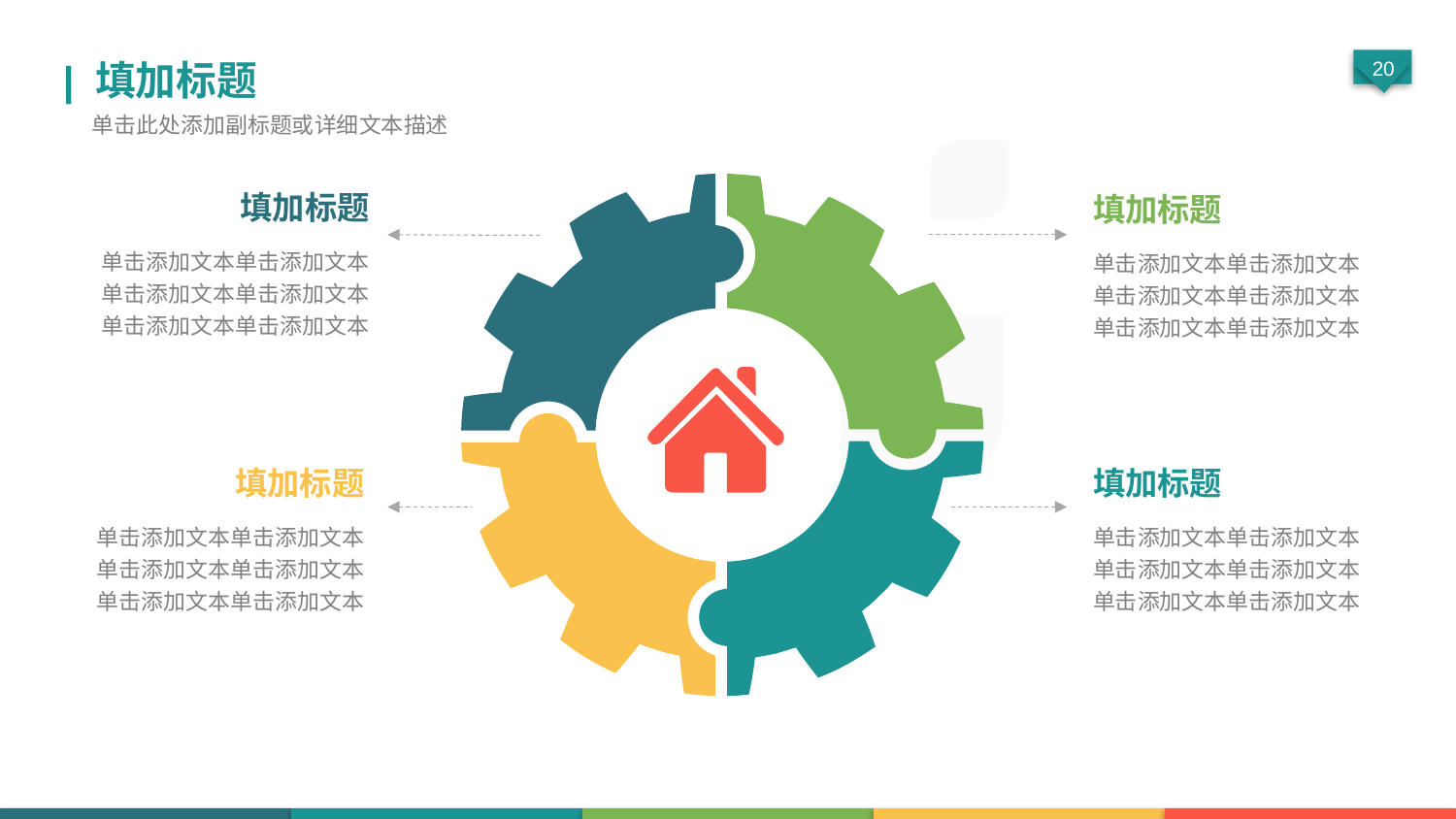

| 填加标题
单击此处添加副标题或详细文本描述

填加标题
单击添加文本单击添加文本单击添加文本单击添加文本单击添加文本单击添加文本
填加标题
单击添加文本单击添加文本单击添加文本单击添加文本单击添加文本单击添加文本

填加标题
单击添加文本单击添加文本单击添加文本单击添加文本单击添加文本单击添加文本
填加标题
单击添加文本单击添加文本单击添加文本单击添加文本单击添加文本单击添加文本